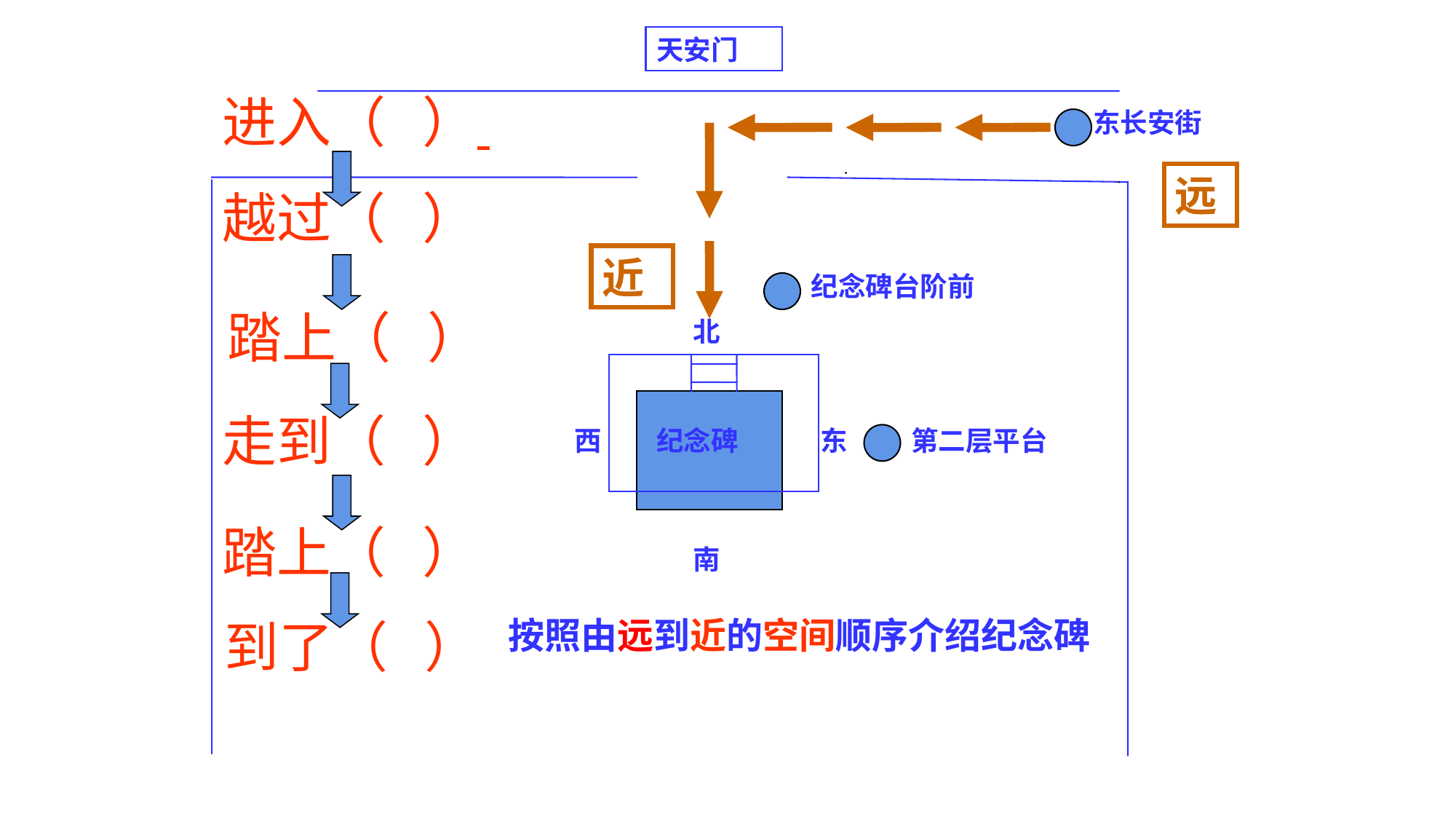

进入（   ）

天安门

东长安街

远

越过（   ）

近

纪念碑台阶前

踏上（   ）
北

走到（   ）
西
纪念碑
东
第二层平台

踏上（   ）
南

到了（   ）
按照由远到近的空间顺序介绍纪念碑